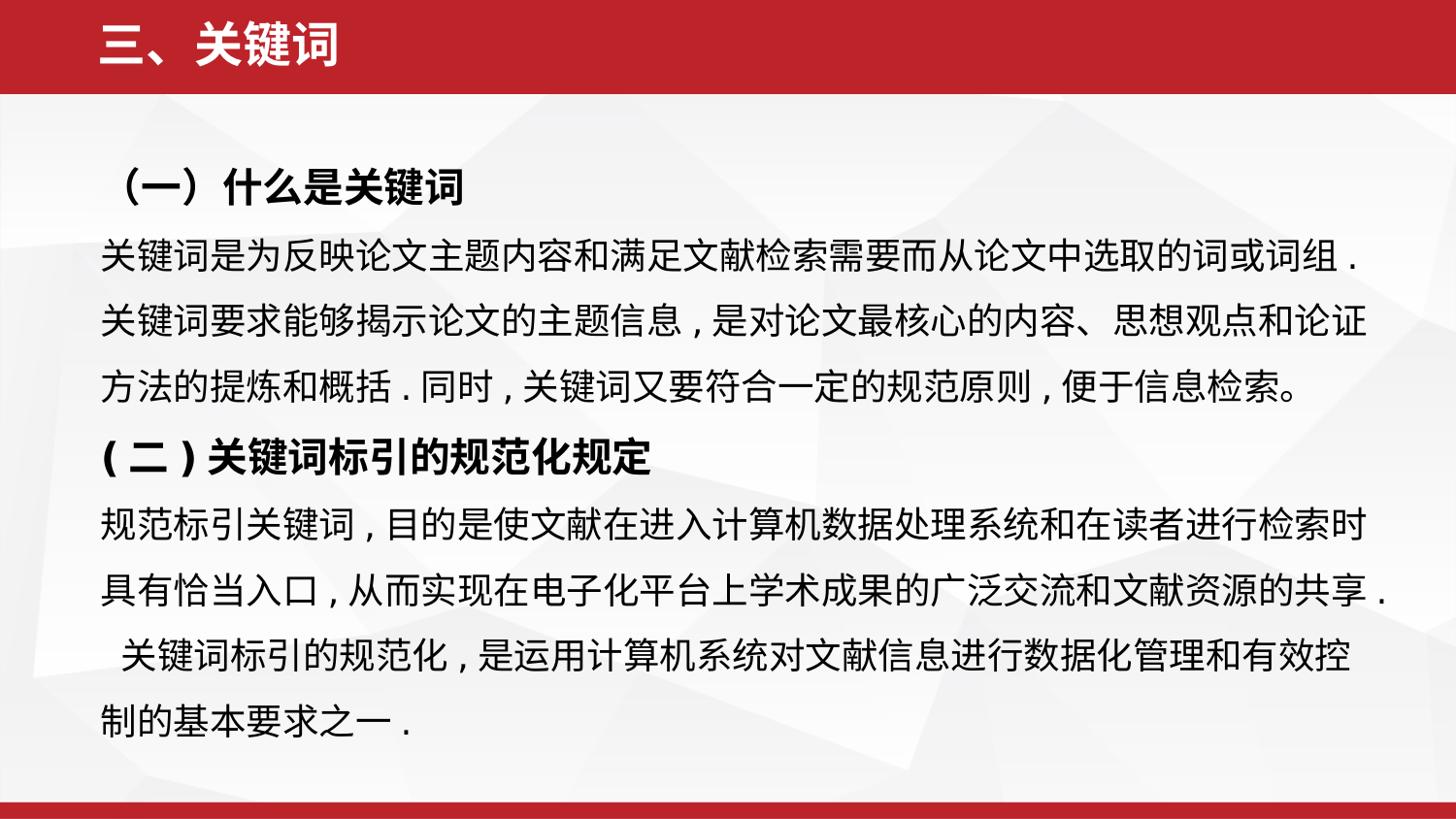

三、关键词
（一）什么是关键词
关键词是为反映论文主题内容和满足文献检索需要而从论文中选取的词或词组.关键词要求能够揭示论文的主题信息,是对论文最核心的内容、思想观点和论证方法的提炼和概括.同时,关键词又要符合一定的规范原则,便于信息检索。
(二)关键词标引的规范化规定
规范标引关键词,目的是使文献在进入计算机数据处理系统和在读者进行检索时具有恰当入口,从而实现在电子化平台上学术成果的广泛交流和文献资源的共享. 关键词标引的规范化,是运用计算机系统对文献信息进行数据化管理和有效控制的基本要求之一.